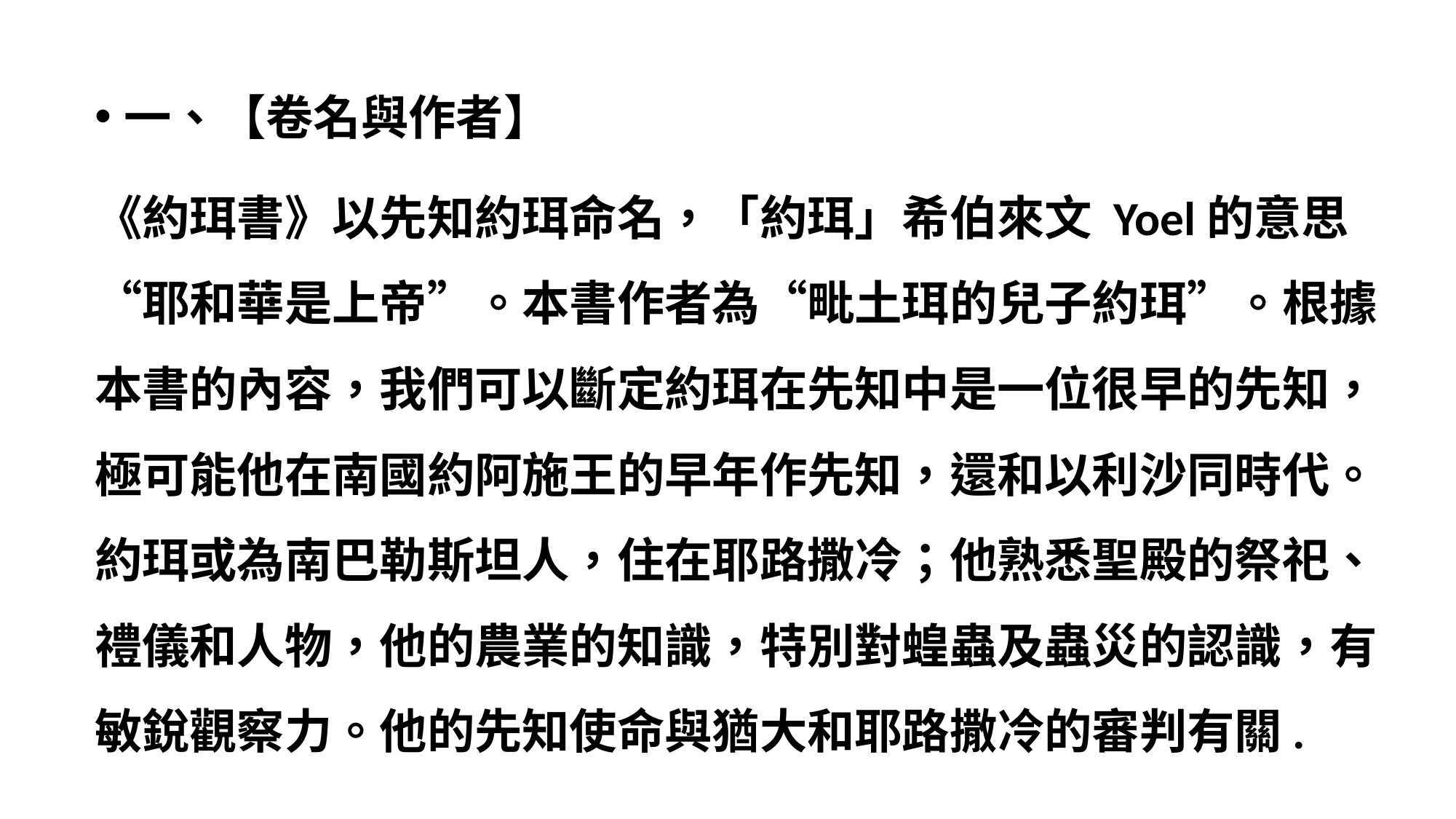

一、【卷名與作者】
《約珥書》以先知約珥命名，「約珥」希伯來文 Yoel的意思“耶和華是上帝”。本書作者為“毗土珥的兒子約珥”。根據本書的內容，我們可以斷定約珥在先知中是一位很早的先知，極可能他在南國約阿施王的早年作先知，還和以利沙同時代。約珥或為南巴勒斯坦人，住在耶路撒冷；他熟悉聖殿的祭祀、禮儀和人物，他的農業的知識，特別對蝗蟲及蟲災的認識，有敏銳觀察力。他的先知使命與猶大和耶路撒冷的審判有關.